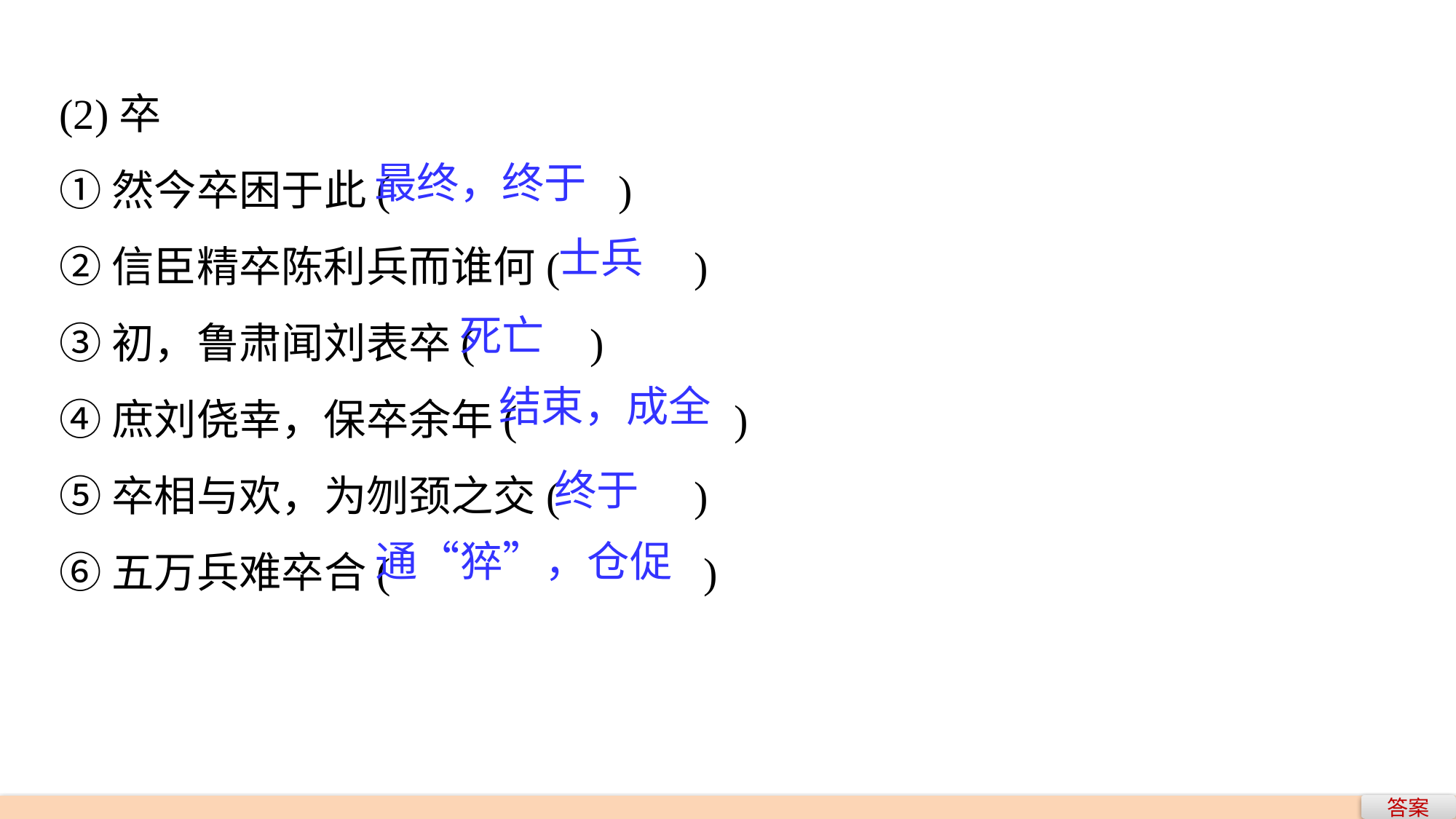

(2)卒
①然今卒困于此(　　　　    )
②信臣精卒陈利兵而谁何(　   　)
③初，鲁肃闻刘表卒(　 　)
④庶刘侥幸，保卒余年(　　　	 )
⑤卒相与欢，为刎颈之交(　　   )
⑥五万兵难卒合(　　　　             )
最终，终于
士兵
死亡
结束，成全
终于
通“猝”，仓促
答案